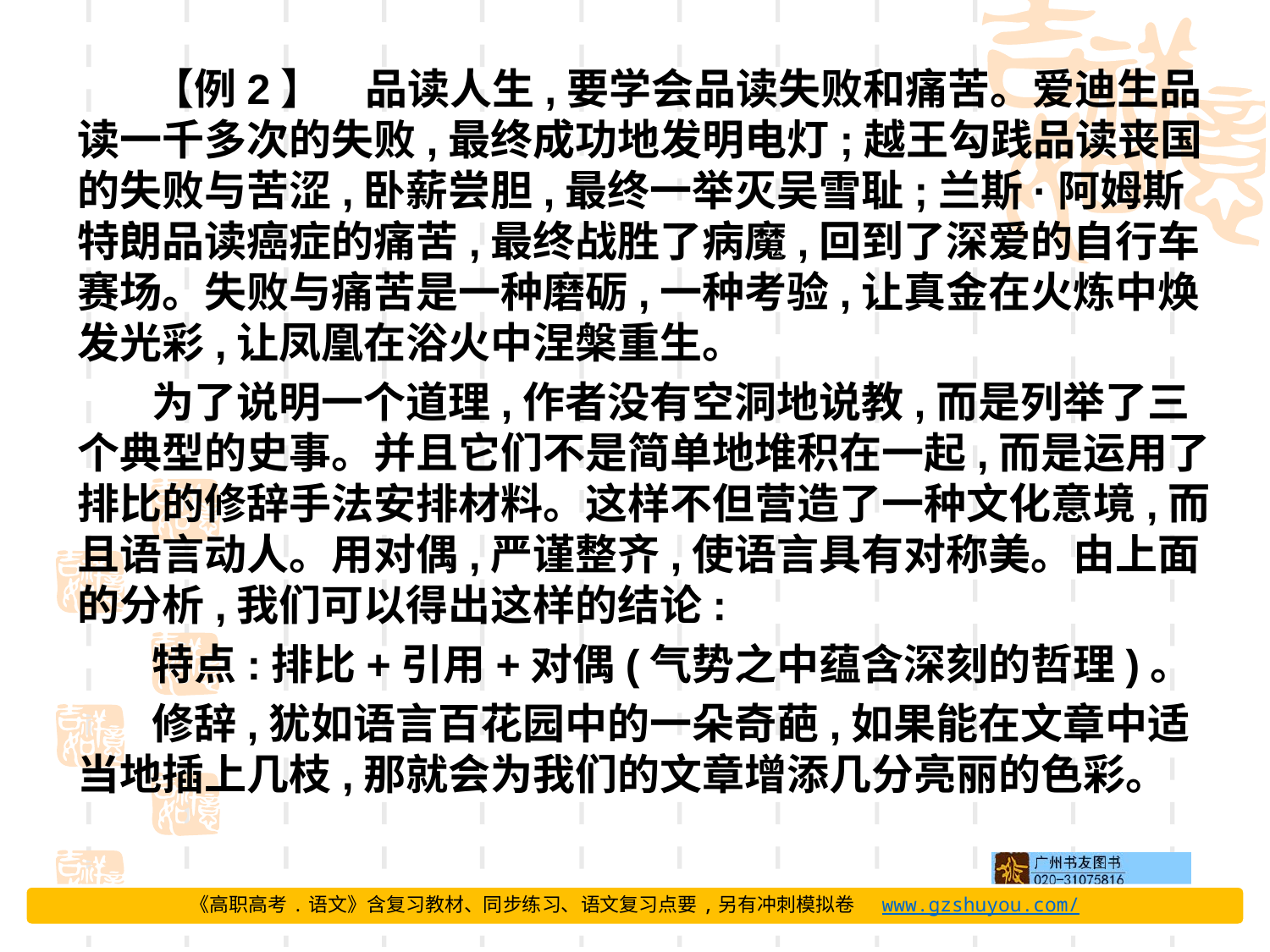

【例2】　品读人生,要学会品读失败和痛苦。爱迪生品读一千多次的失败,最终成功地发明电灯;越王勾践品读丧国的失败与苦涩,卧薪尝胆,最终一举灭吴雪耻;兰斯·阿姆斯特朗品读癌症的痛苦,最终战胜了病魔,回到了深爱的自行车赛场。失败与痛苦是一种磨砺,一种考验,让真金在火炼中焕发光彩,让凤凰在浴火中涅槃重生。
为了说明一个道理,作者没有空洞地说教,而是列举了三个典型的史事。并且它们不是简单地堆积在一起,而是运用了排比的修辞手法安排材料。这样不但营造了一种文化意境,而且语言动人。用对偶,严谨整齐,使语言具有对称美。由上面的分析,我们可以得出这样的结论:
特点:排比+引用+对偶(气势之中蕴含深刻的哲理)。
修辞,犹如语言百花园中的一朵奇葩,如果能在文章中适当地插上几枝,那就会为我们的文章增添几分亮丽的色彩。